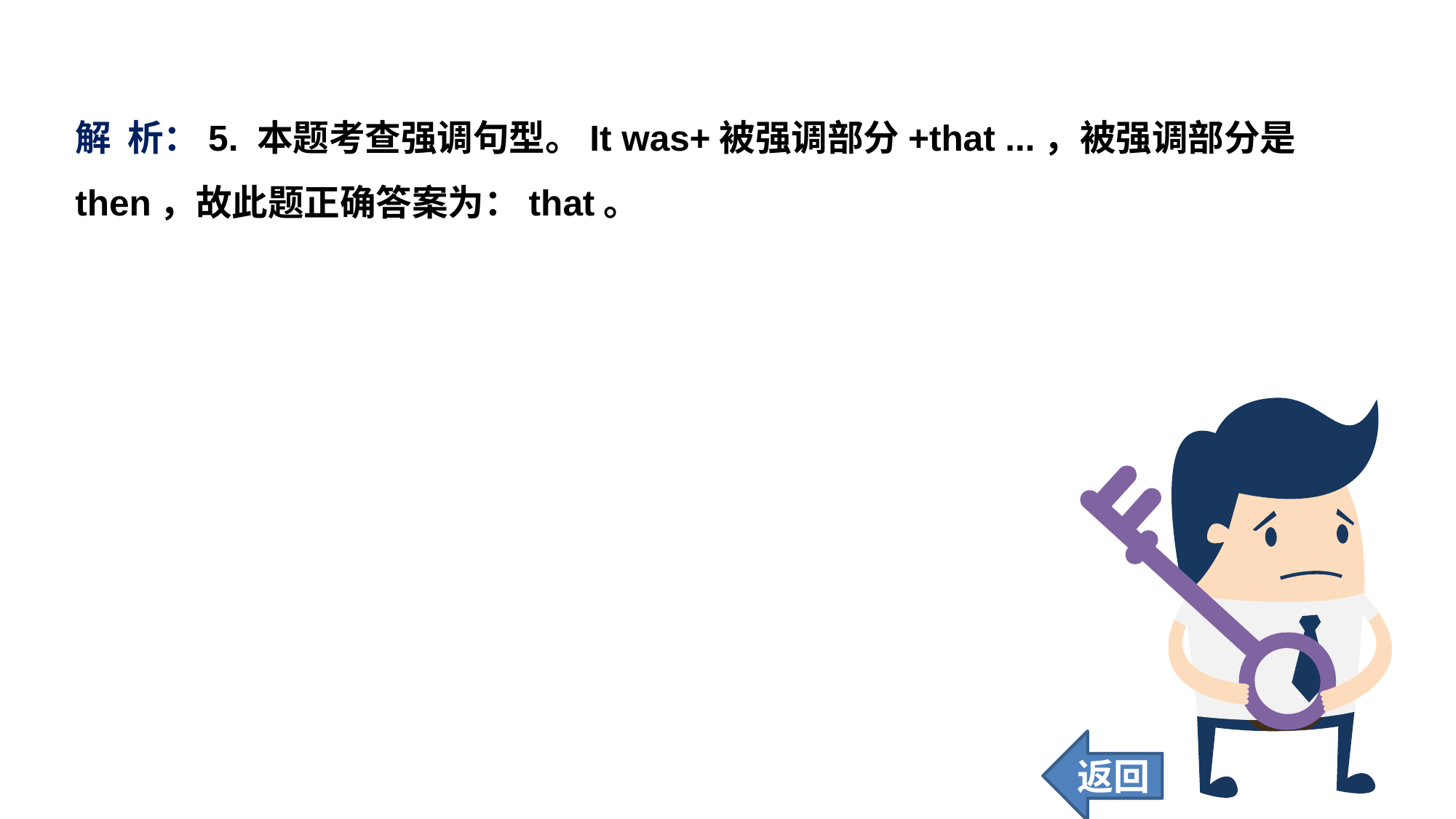

解  析：5. 本题考查强调句型。It was+被强调部分+that ...，被强调部分是then，故此题正确答案为：that。

返回
93